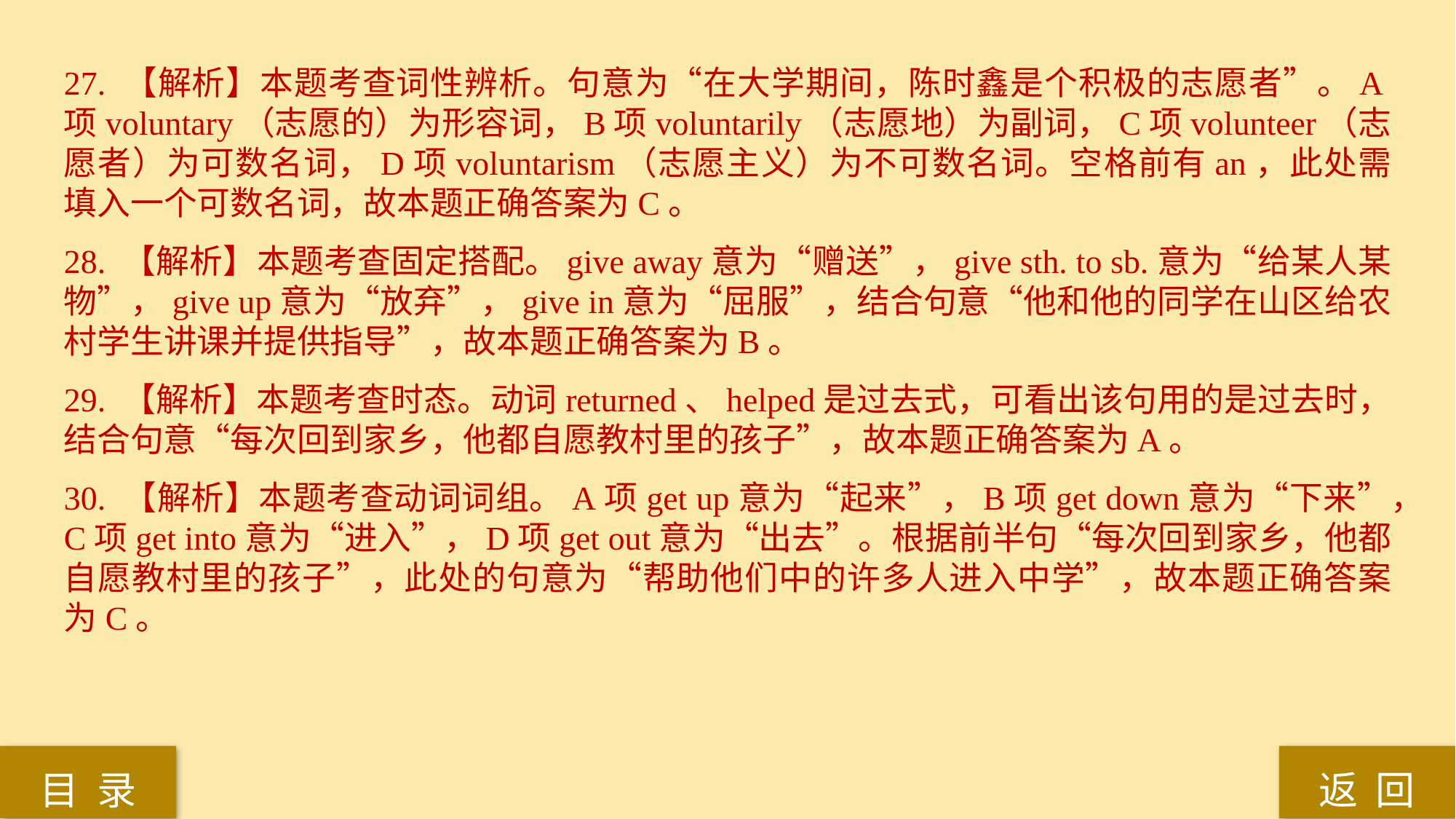

27. 【解析】本题考查词性辨析。句意为“在大学期间，陈时鑫是个积极的志愿者”。A项voluntary（志愿的）为形容词，B项voluntarily（志愿地）为副词，C项volunteer（志愿者）为可数名词，D项voluntarism（志愿主义）为不可数名词。空格前有an，此处需填入一个可数名词，故本题正确答案为C。
28. 【解析】本题考查固定搭配。give away意为“赠送”，give sth. to sb.意为“给某人某物”，give up意为“放弃”，give in意为“屈服”，结合句意“他和他的同学在山区给农村学生讲课并提供指导”，故本题正确答案为B。
29. 【解析】本题考查时态。动词returned、helped是过去式，可看出该句用的是过去时，结合句意“每次回到家乡，他都自愿教村里的孩子”，故本题正确答案为A。
30. 【解析】本题考查动词词组。A项get up意为“起来”，B项get down意为“下来”，C项get into意为“进入”，D项get out意为“出去”。根据前半句“每次回到家乡，他都自愿教村里的孩子”，此处的句意为“帮助他们中的许多人进入中学”，故本题正确答案为C。
返  回